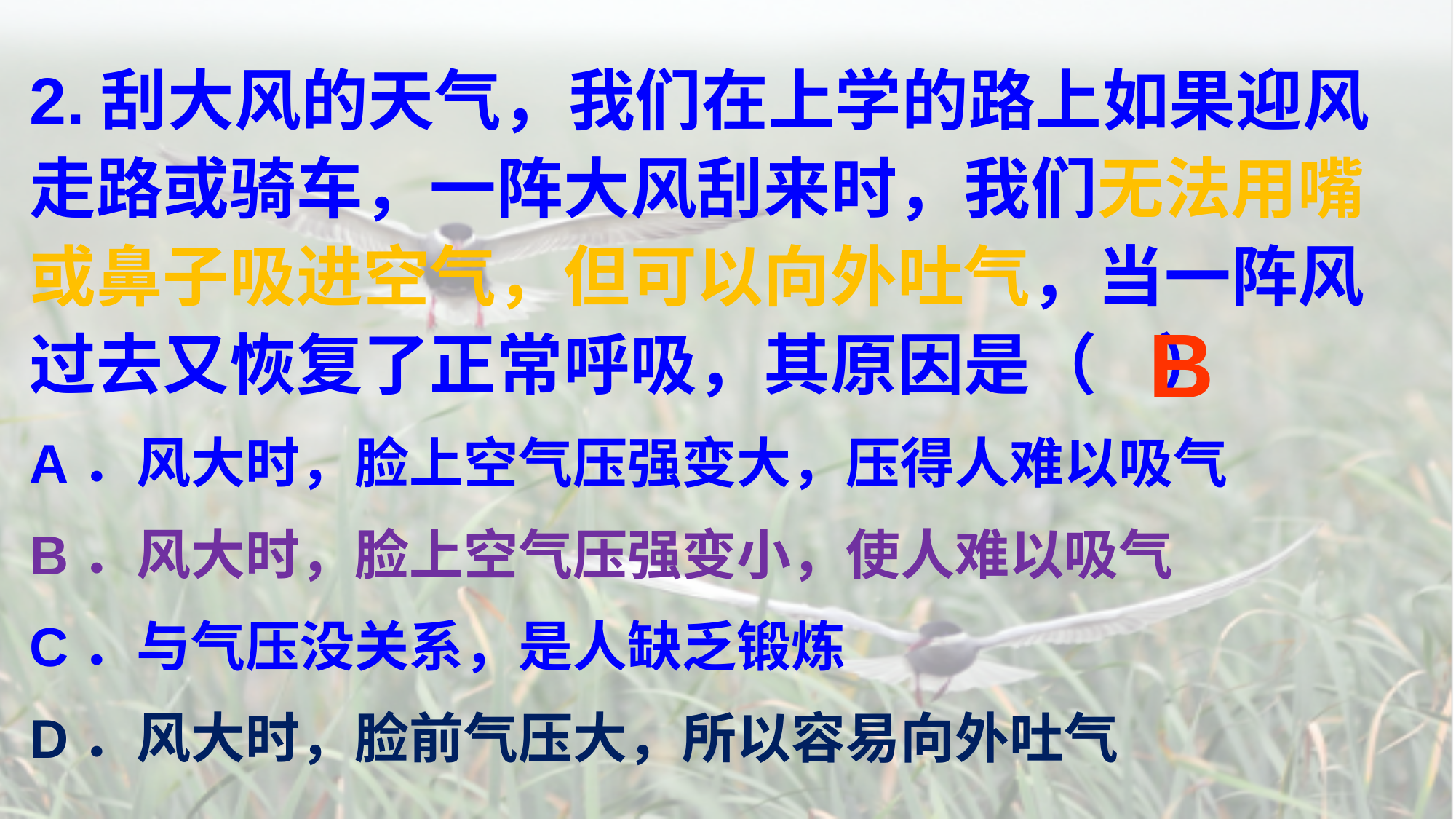

2.刮大风的天气，我们在上学的路上如果迎风走路或骑车，一阵大风刮来时，我们无法用嘴或鼻子吸进空气，但可以向外吐气，当一阵风过去又恢复了正常呼吸，其原因是（    ）
A．风大时，脸上空气压强变大，压得人难以吸气
B．风大时，脸上空气压强变小，使人难以吸气
C．与气压没关系，是人缺乏锻炼
D．风大时，脸前气压大，所以容易向外吐气
B